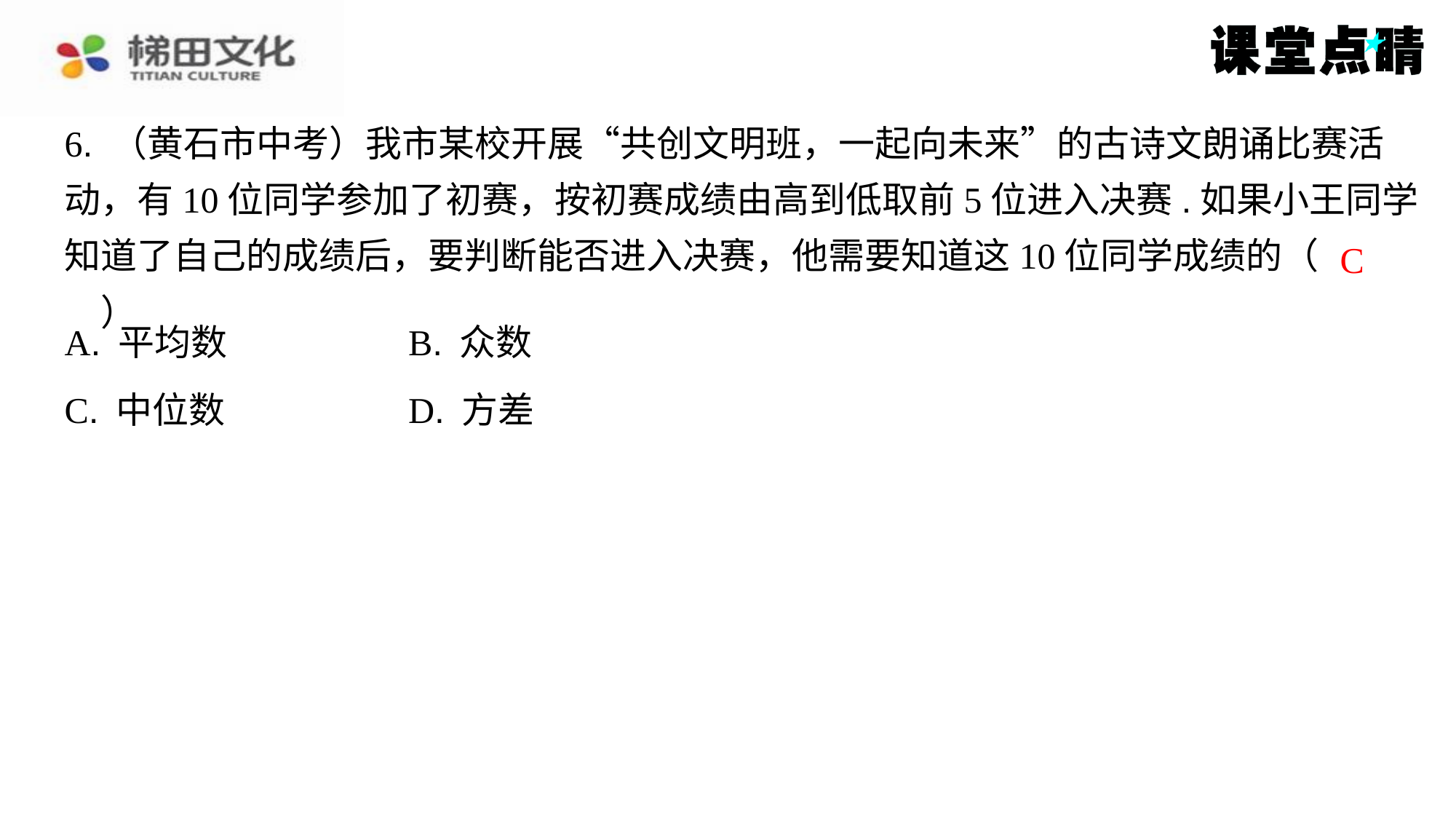

6. （黄石市中考）我市某校开展“共创文明班，一起向未来”的古诗文朗诵比赛活
动，有10位同学参加了初赛，按初赛成绩由高到低取前5位进入决赛.如果小王同学
知道了自己的成绩后，要判断能否进入决赛，他需要知道这10位同学成绩的（　C　）
C
| A. 平均数 | B. 众数 |
| --- | --- |
| C. 中位数 | D. 方差 |